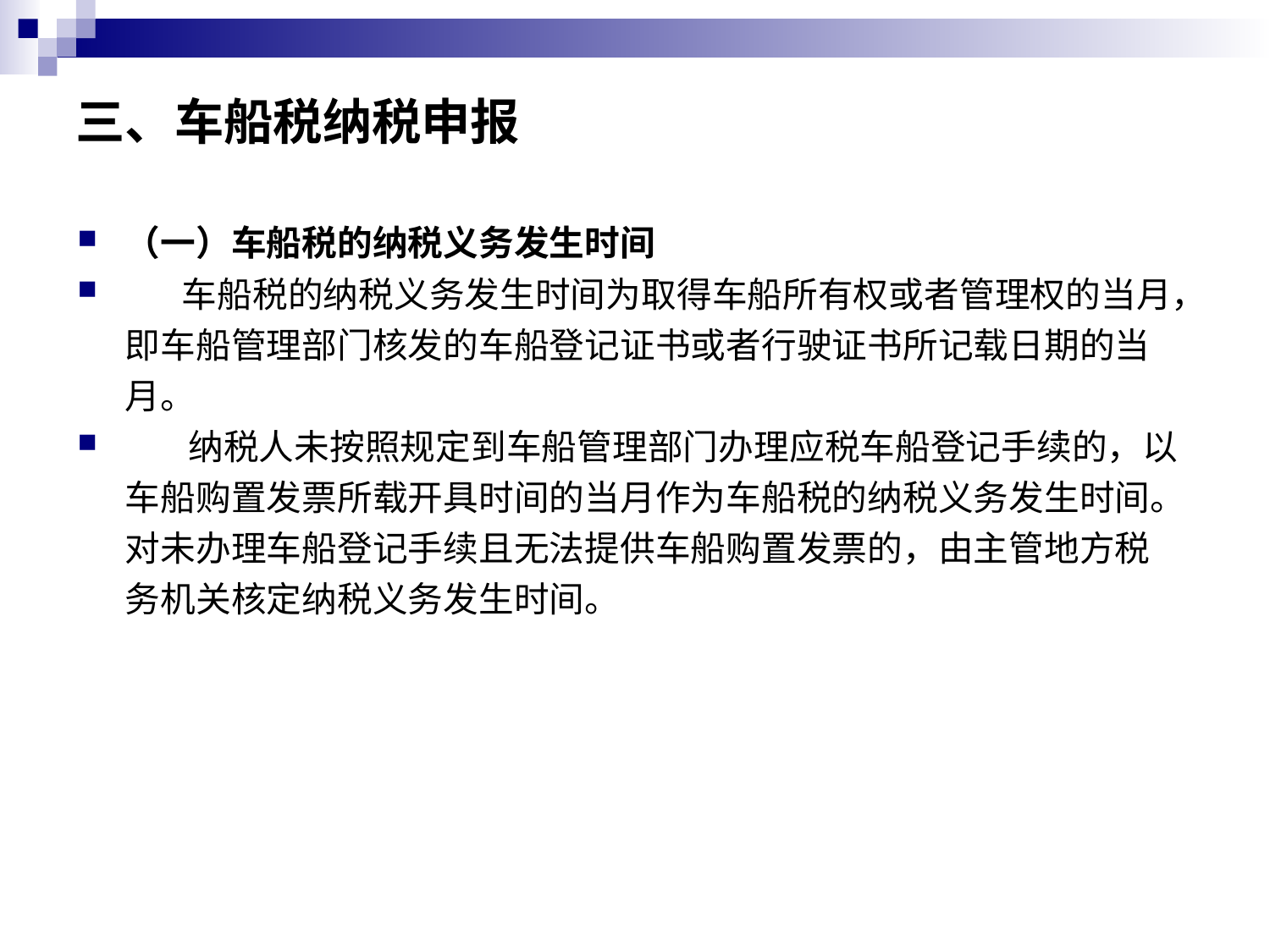

# 三、车船税纳税申报
（一）车船税的纳税义务发生时间
      车船税的纳税义务发生时间为取得车船所有权或者管理权的当月，即车船管理部门核发的车船登记证书或者行驶证书所记载日期的当月。
       纳税人未按照规定到车船管理部门办理应税车船登记手续的，以车船购置发票所载开具时间的当月作为车船税的纳税义务发生时间。对未办理车船登记手续且无法提供车船购置发票的，由主管地方税务机关核定纳税义务发生时间。